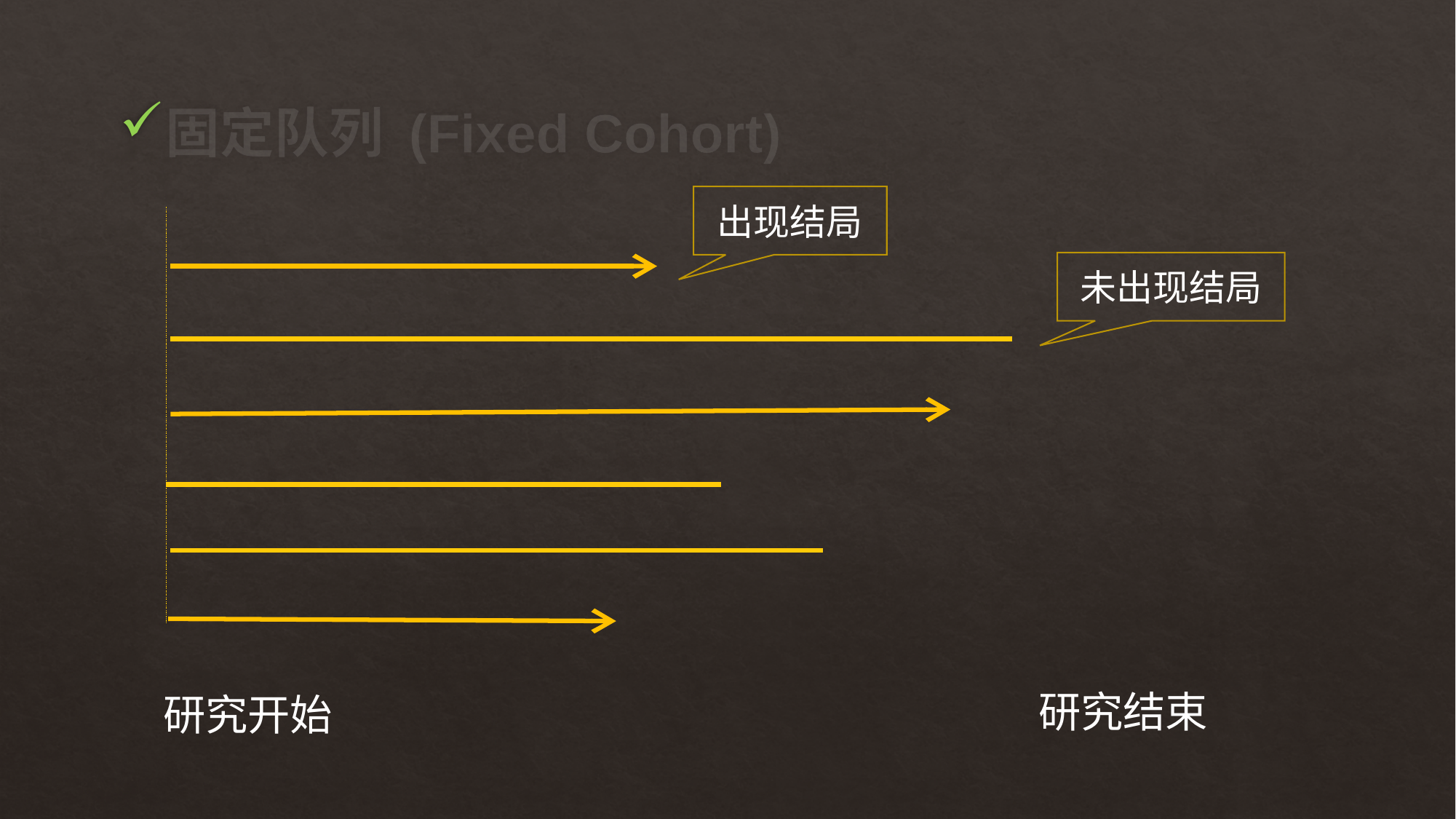

# 固定队列 (Fixed Cohort)
出现结局
未出现结局
研究结束
研究开始